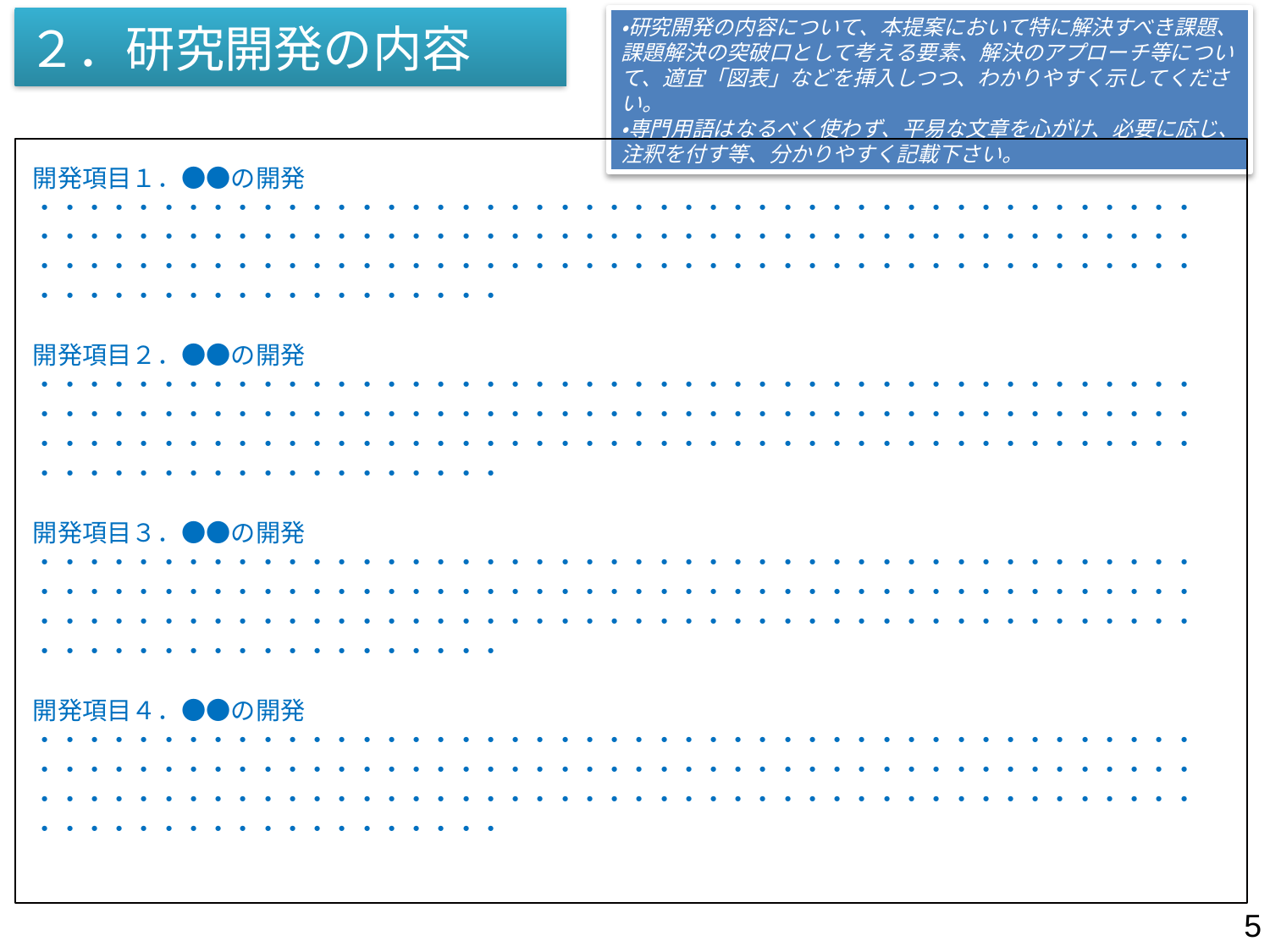

・研究開発の内容について、本提案において特に解決すべき課題、課題解決の突破口として考える要素、解決のアプローチ等について、適宜「図表」などを挿入しつつ、わかりやすく示してください。
・専門用語はなるべく使わず、平易な文章を心がけ、必要に応じ、注釈を付す等、分かりやすく記載下さい。
２．研究開発の内容

開発項目１．●●の開発
・・・・・・・・・・・・・・・・・・・・・・・・・・・・・・・・・・・・・・・・・・・・・・・・・・・・・・・・・・・・・・・・・・・・・・・・・・・・・・・・・・・・・・・・・・・・・・・・・・・・・・・・・・・・・・・・・・・・・・・・・・・・・・・・・・・・・・・・・・・・・・・・・・・・・・・・・・・・・・・・

開発項目２．●●の開発
・・・・・・・・・・・・・・・・・・・・・・・・・・・・・・・・・・・・・・・・・・・・・・・・・・・・・・・・・・・・・・・・・・・・・・・・・・・・・・・・・・・・・・・・・・・・・・・・・・・・・・・・・・・・・・・・・・・・・・・・・・・・・・・・・・・・・・・・・・・・・・・・・・・・・・・・・・・・・・・・

開発項目３．●●の開発
・・・・・・・・・・・・・・・・・・・・・・・・・・・・・・・・・・・・・・・・・・・・・・・・・・・・・・・・・・・・・・・・・・・・・・・・・・・・・・・・・・・・・・・・・・・・・・・・・・・・・・・・・・・・・・・・・・・・・・・・・・・・・・・・・・・・・・・・・・・・・・・・・・・・・・・・・・・・・・・・

開発項目４．●●の開発
・・・・・・・・・・・・・・・・・・・・・・・・・・・・・・・・・・・・・・・・・・・・・・・・・・・・・・・・・・・・・・・・・・・・・・・・・・・・・・・・・・・・・・・・・・・・・・・・・・・・・・・・・・・・・・・・・・・・・・・・・・・・・・・・・・・・・・・・・・・・・・・・・・・・・・・・・・・・・・・・

5